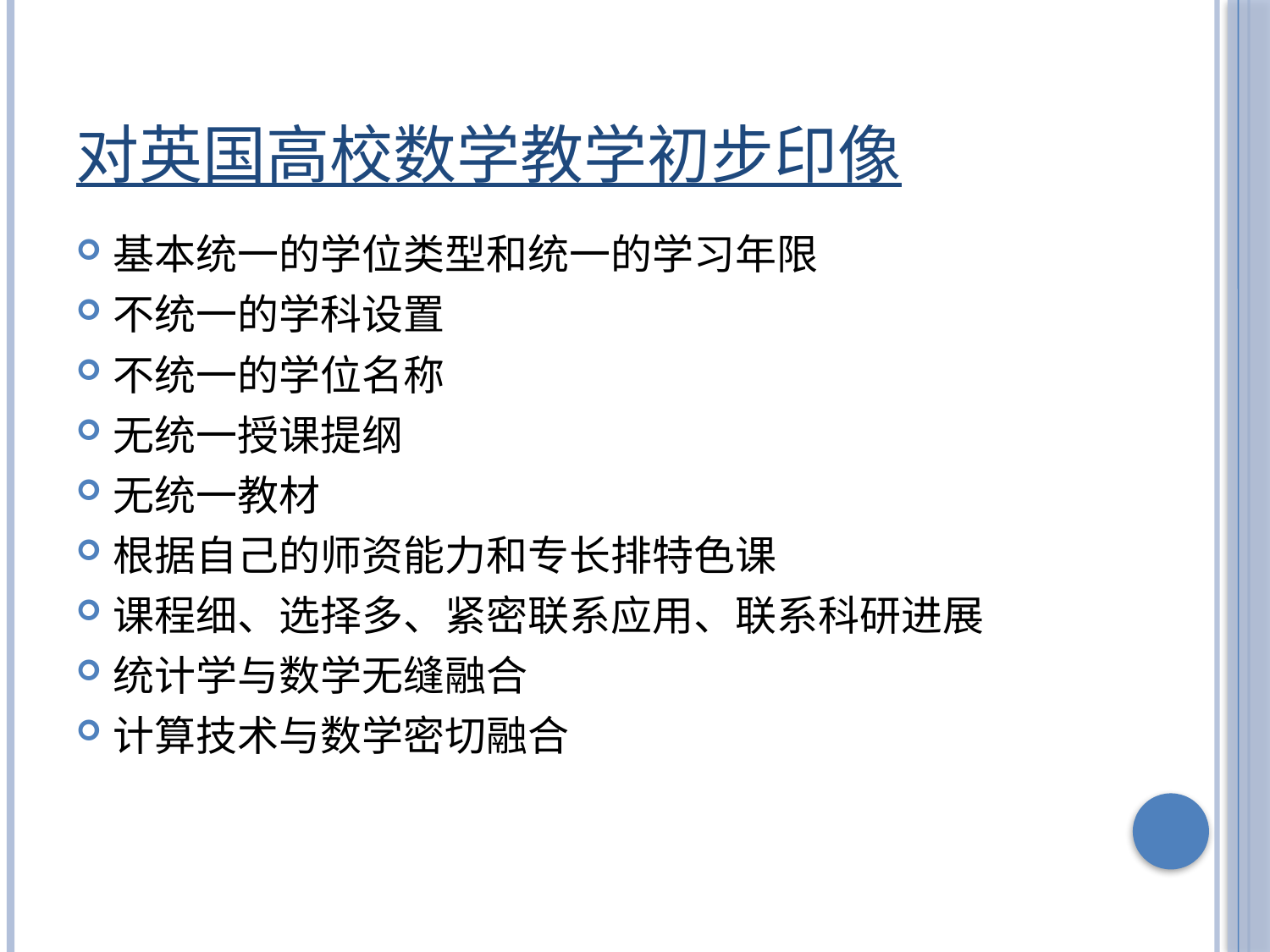

# 对英国高校数学教学初步印像
基本统一的学位类型和统一的学习年限
不统一的学科设置
不统一的学位名称
无统一授课提纲
无统一教材
根据自己的师资能力和专长排特色课
课程细、选择多、紧密联系应用、联系科研进展
统计学与数学无缝融合
计算技术与数学密切融合